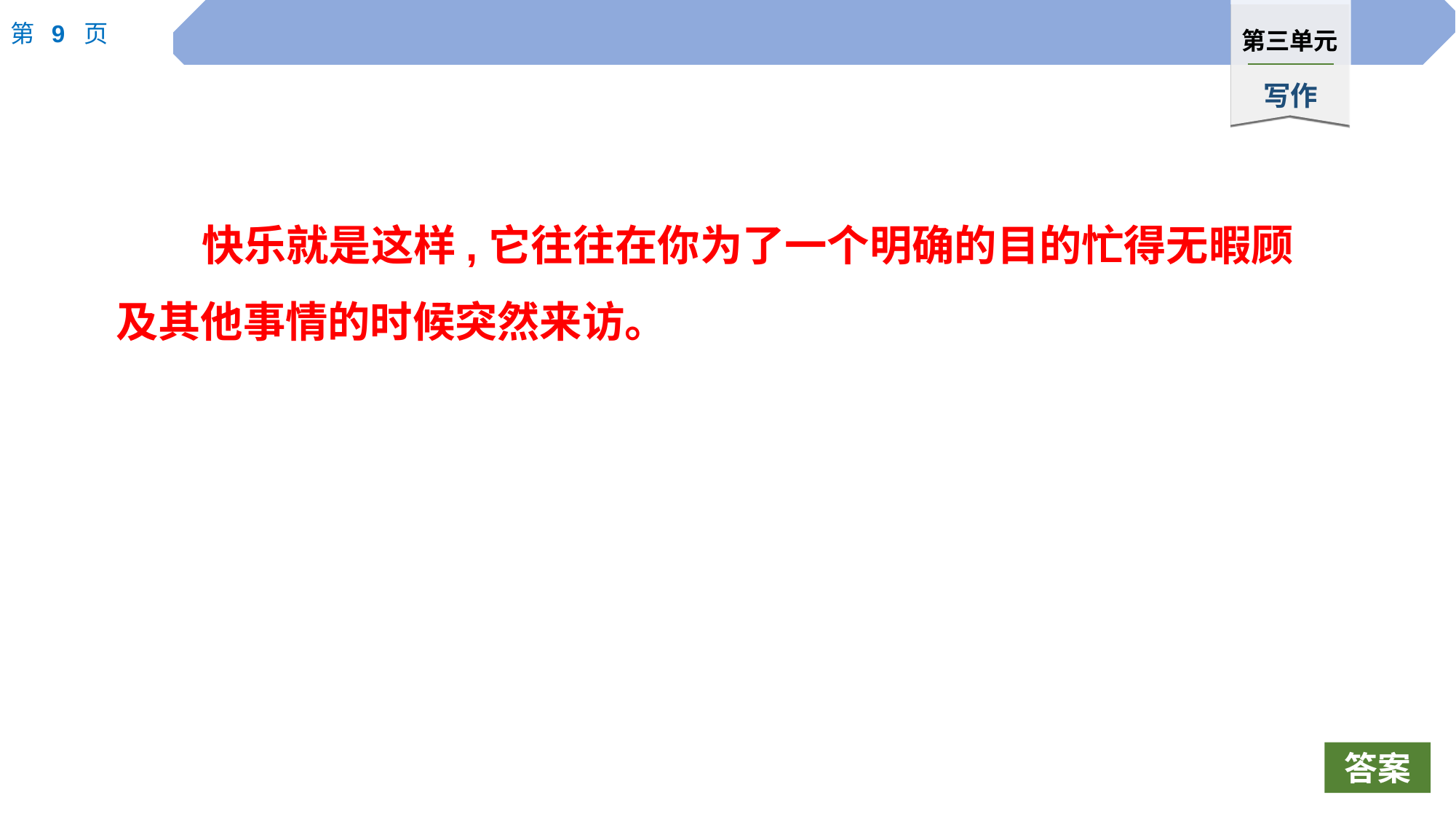

快乐就是这样,它往往在你为了一个明确的目的忙得无暇顾及其他事情的时候突然来访。

答案